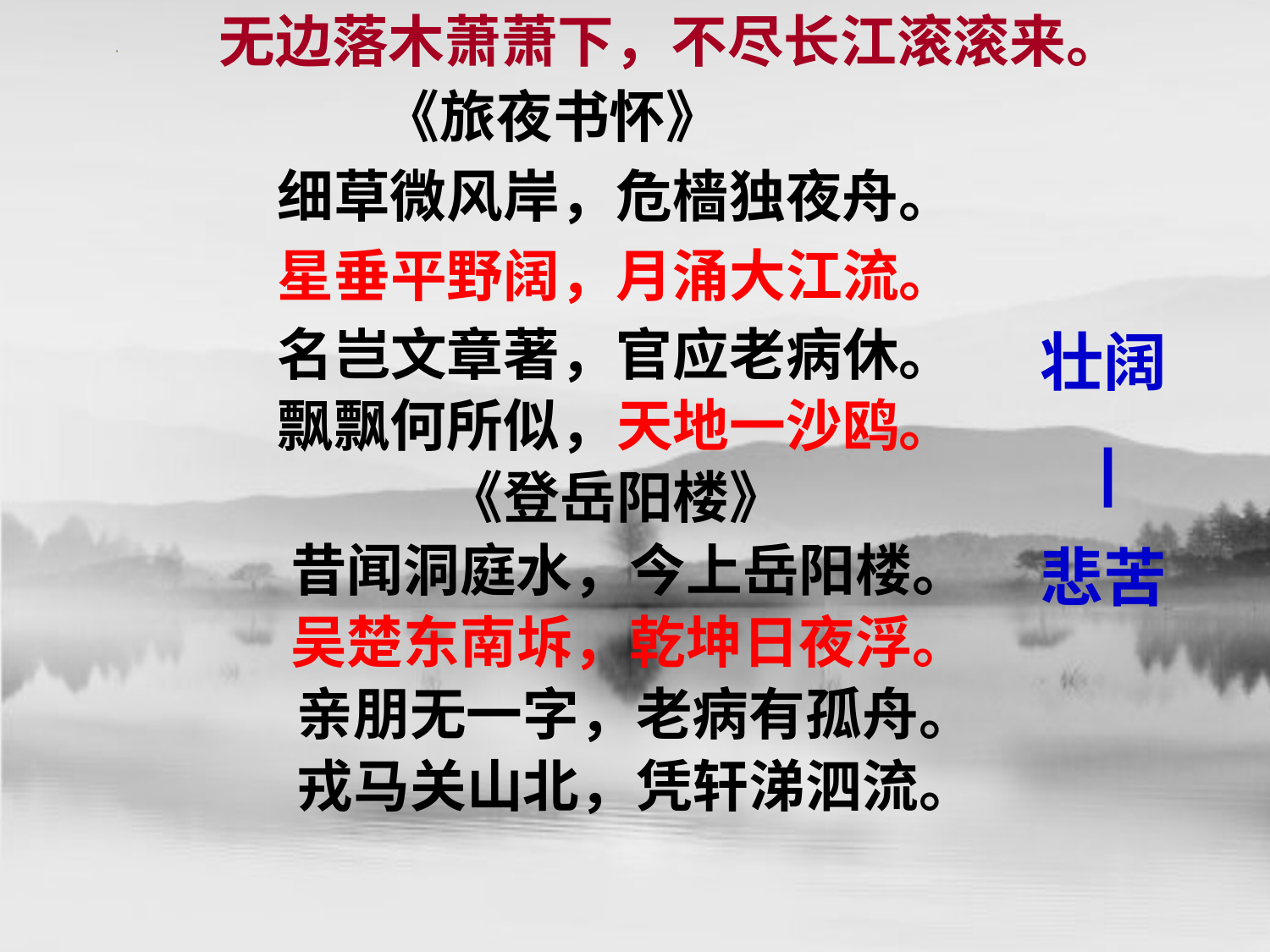

无边落木萧萧下，不尽长江滚滚来。
                            《旅夜书怀》
细草微风岸，危樯独夜舟。
星垂平野阔，月涌大江流。
名岂文章著，官应老病休。
飘飘何所似，天地一沙鸥。
《登岳阳楼》
 昔闻洞庭水，今上岳阳楼。
 吴楚东南坼，乾坤日夜浮。
  亲朋无一字，老病有孤舟。
  戎马关山北，凭轩涕泗流。
壮阔
|
悲苦